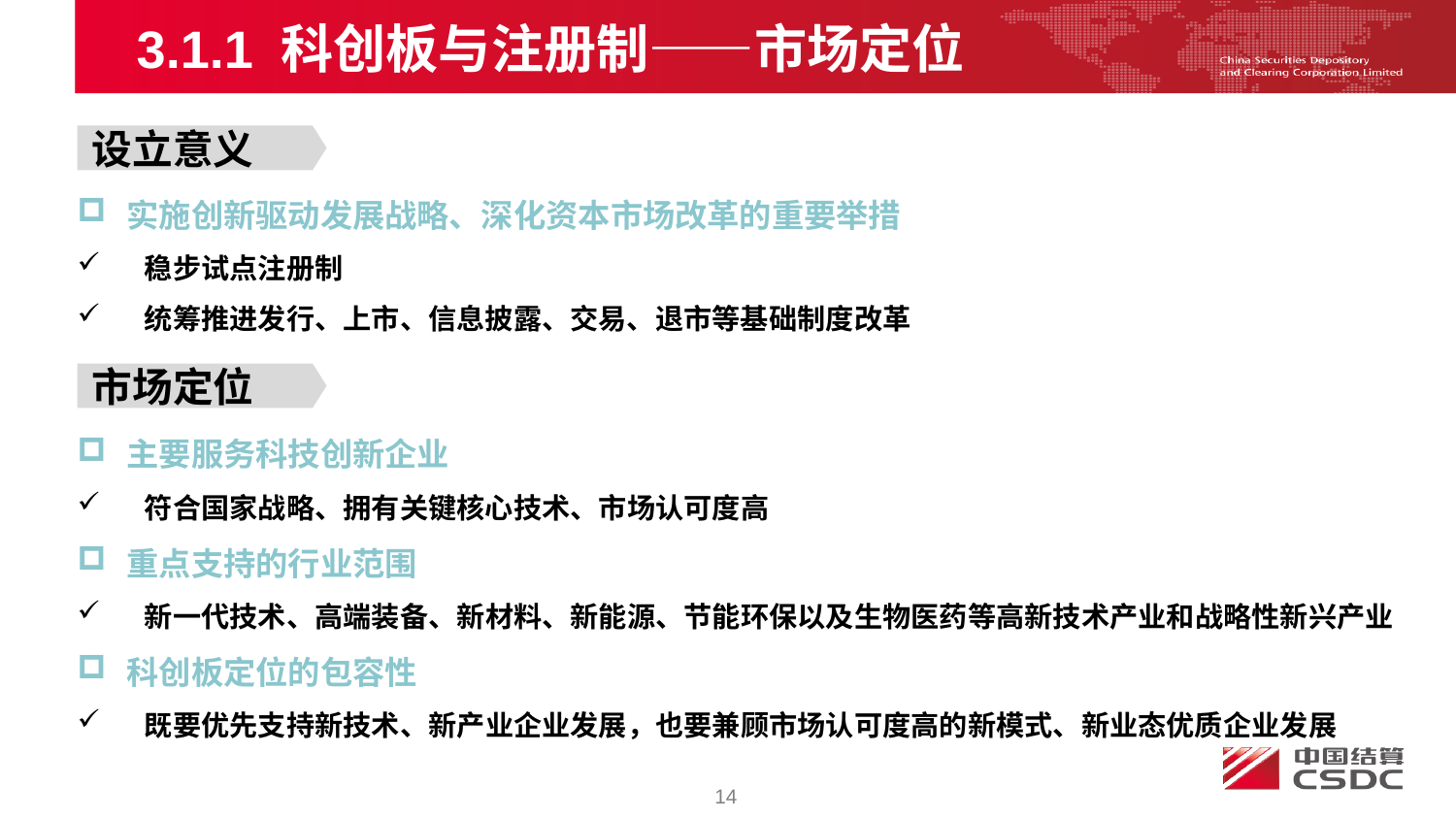

3.1.1 科创板与注册制——市场定位
设立意义
 实施创新驱动发展战略、深化资本市场改革的重要举措
    稳步试点注册制
    统筹推进发行、上市、信息披露、交易、退市等基础制度改革
市场定位
 主要服务科技创新企业
    符合国家战略、拥有关键核心技术、市场认可度高
 重点支持的行业范围
    新一代技术、高端装备、新材料、新能源、节能环保以及生物医药等高新技术产业和战略性新兴产业
 科创板定位的包容性
    既要优先支持新技术、新产业企业发展，也要兼顾市场认可度高的新模式、新业态优质企业发展
14